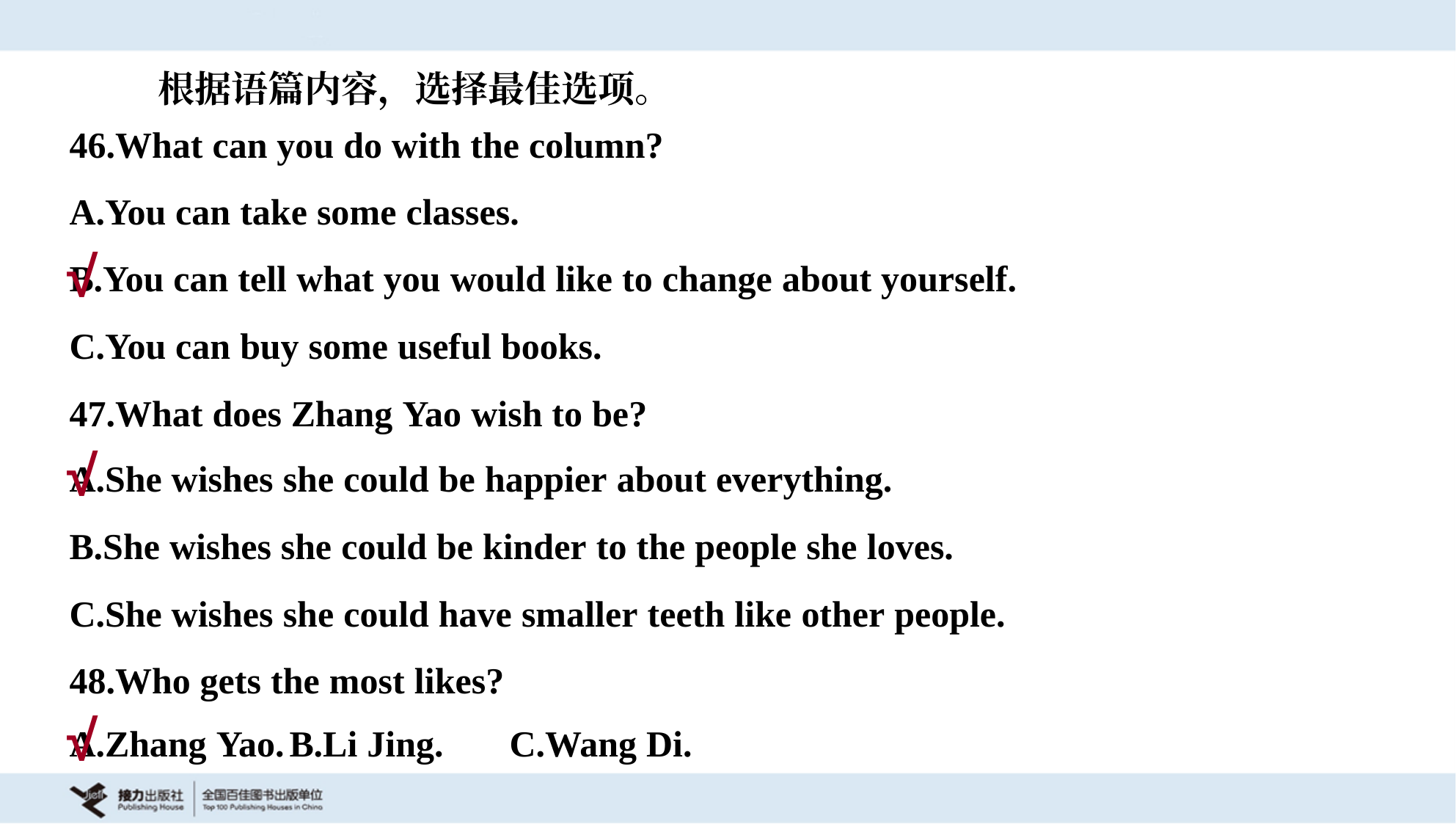

根据语篇内容，选择最佳选项。
46.What can you do with the column?
A.You can take some classes.
B.You can tell what you would like to change about yourself.
C.You can buy some useful books.
√
47.What does Zhang Yao wish to be?
A.She wishes she could be happier about everything.
B.She wishes she could be kinder to the people she loves.
C.She wishes she could have smaller teeth like other people.
√
48.Who gets the most likes?
A.Zhang Yao.	B.Li Jing.	C.Wang Di.
√